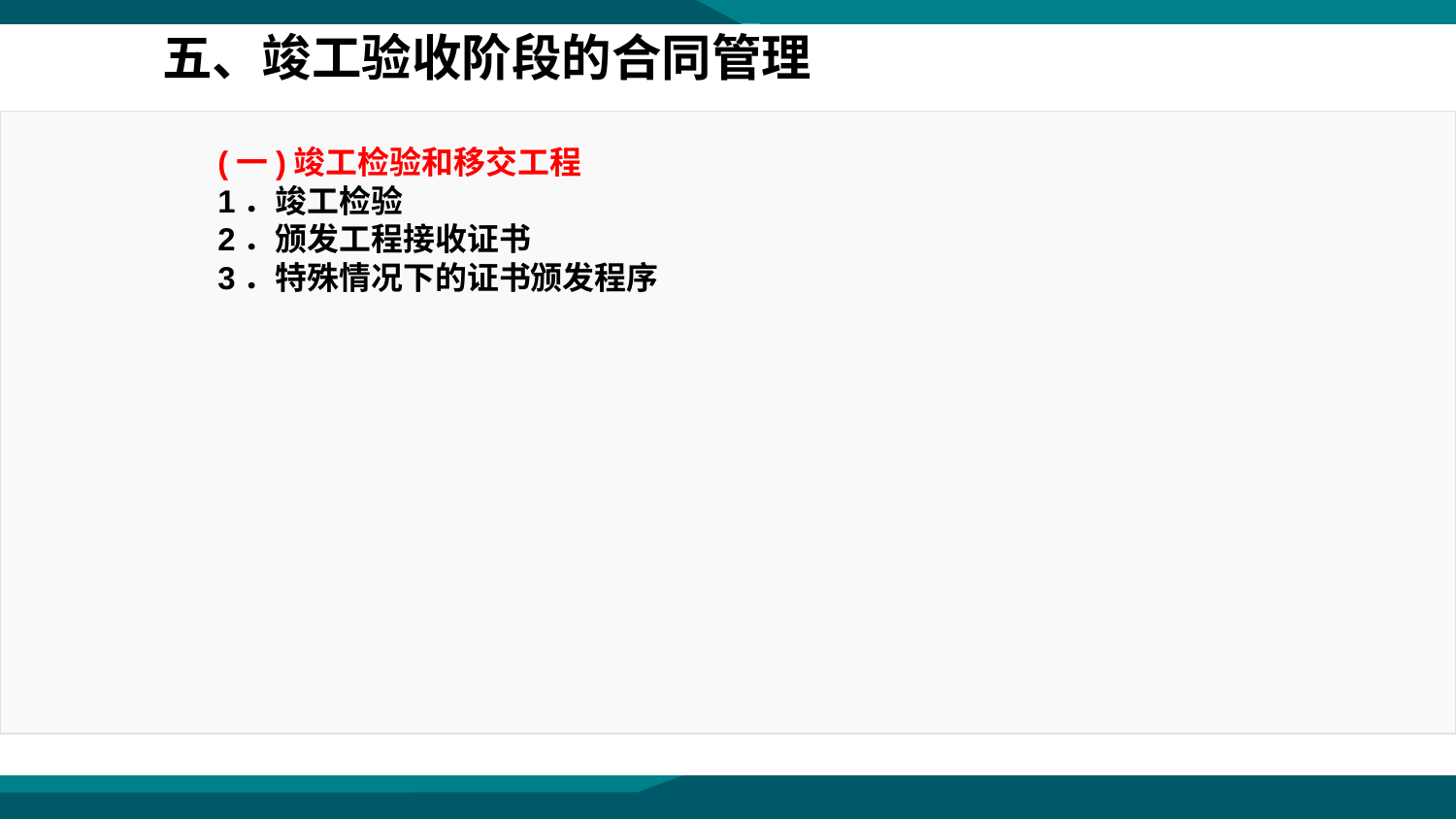

五、竣工验收阶段的合同管理
(一)竣工检验和移交工程
1．竣工检验
2．颁发工程接收证书
3．特殊情况下的证书颁发程序